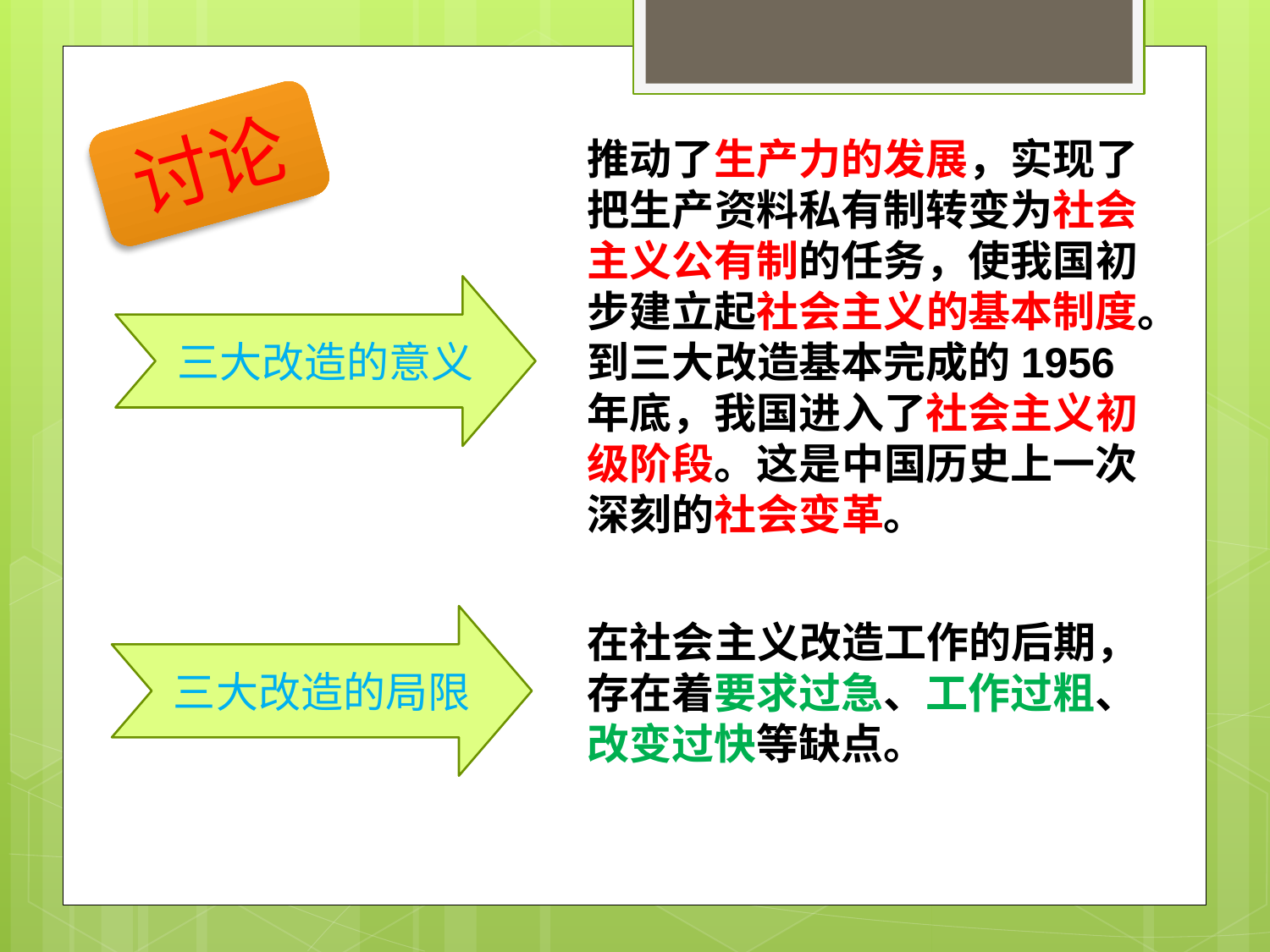

讨论
推动了生产力的发展，实现了把生产资料私有制转变为社会主义公有制的任务，使我国初步建立起社会主义的基本制度。到三大改造基本完成的1956年底，我国进入了社会主义初级阶段。这是中国历史上一次深刻的社会变革。
三大改造的意义
三大改造的局限
在社会主义改造工作的后期，存在着要求过急、工作过粗、改变过快等缺点。